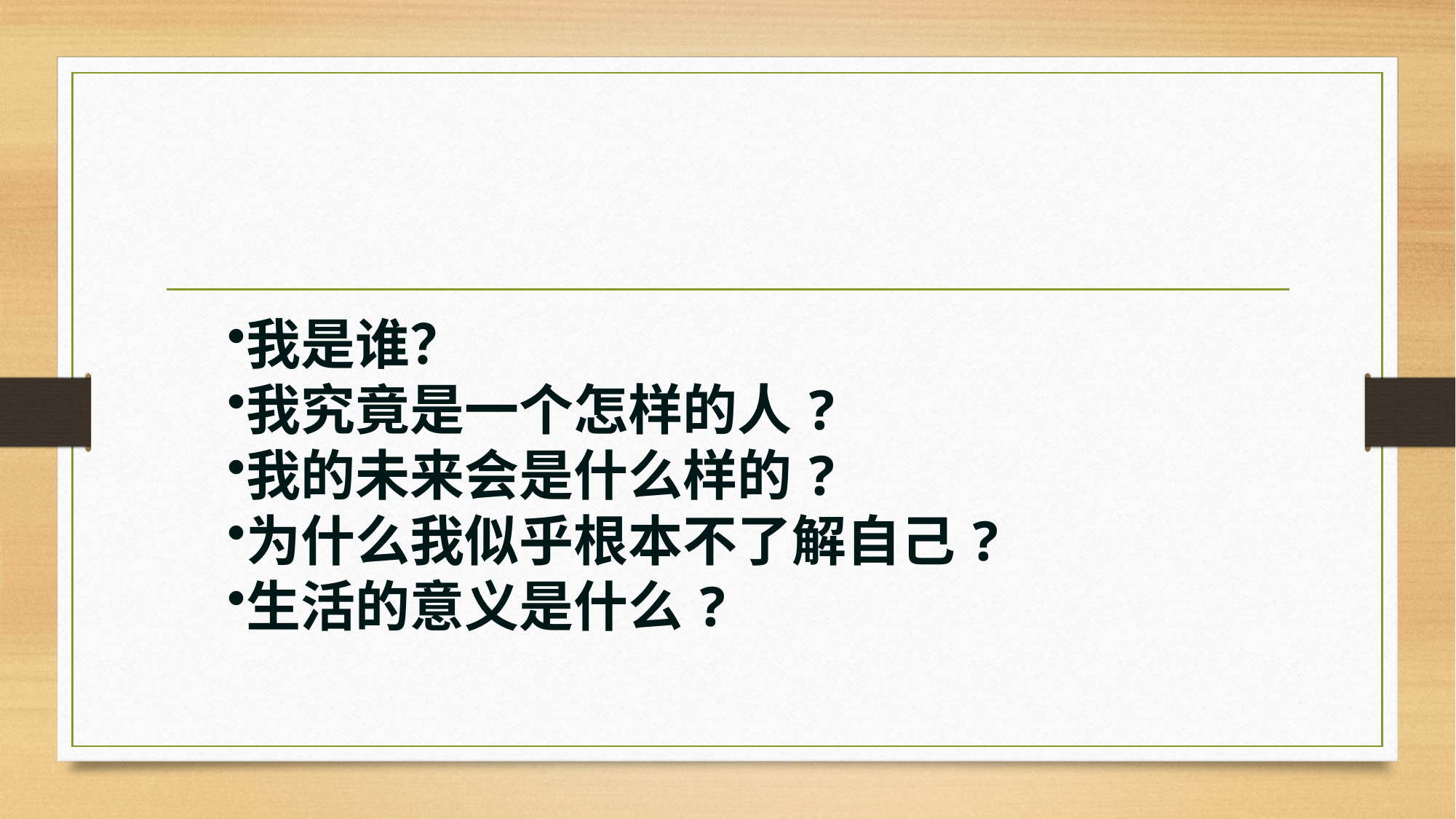

我是谁？
我究竟是一个怎样的人?
我的未来会是什么样的?
为什么我似乎根本不了解自己?
生活的意义是什么?